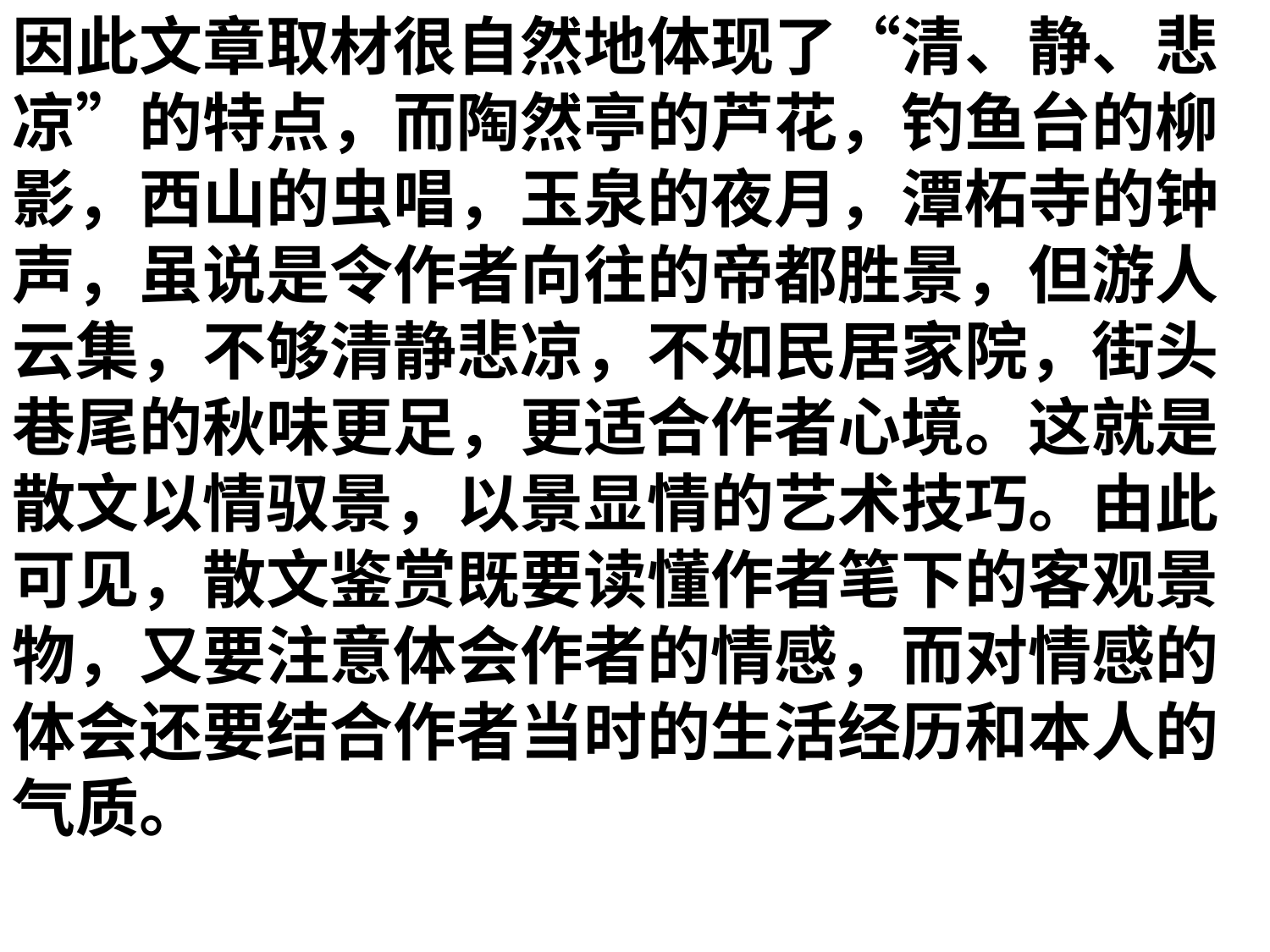

因此文章取材很自然地体现了“清、静、悲凉”的特点，而陶然亭的芦花，钓鱼台的柳影，西山的虫唱，玉泉的夜月，潭柘寺的钟声，虽说是令作者向往的帝都胜景，但游人云集，不够清静悲凉，不如民居家院，街头巷尾的秋味更足，更适合作者心境。这就是散文以情驭景，以景显情的艺术技巧。由此可见，散文鉴赏既要读懂作者笔下的客观景物，又要注意体会作者的情感，而对情感的体会还要结合作者当时的生活经历和本人的气质。